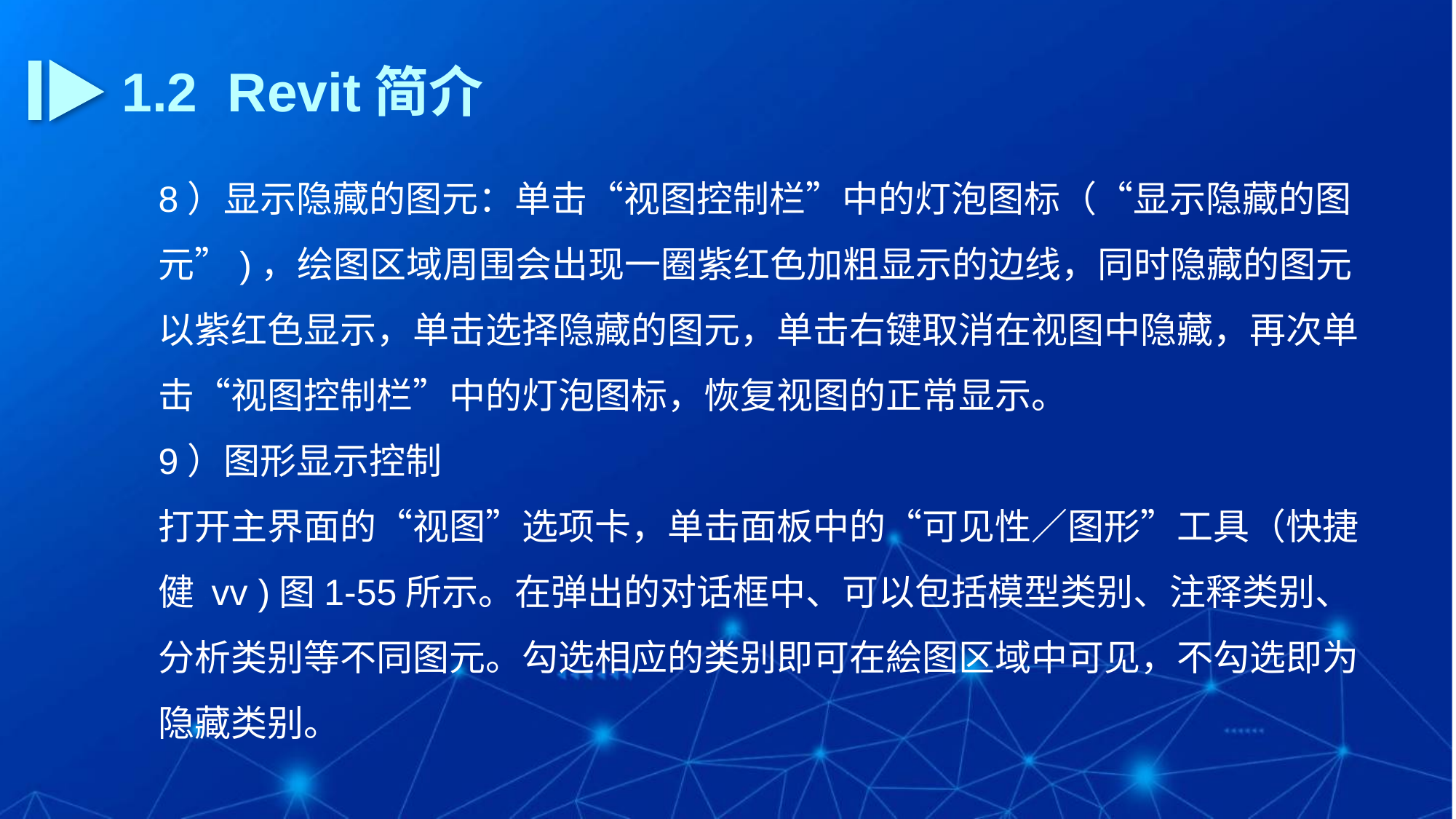

1.2  Revit简介

8）显示隐藏的图元：单击“视图控制栏”中的灯泡图标（“显示隐藏的图元”)，绘图区域周围会出现一圈紫红色加粗显示的边线，同时隐藏的图元以紫红色显示，单击选择隐藏的图元，单击右键取消在视图中隐藏，再次单击“视图控制栏”中的灯泡图标，恢复视图的正常显示。
9）图形显示控制
打开主界面的“视图”选项卡，单击面板中的“可见性／图形”工具（快捷健 vv )图1-55所示。在弹出的对话框中、可以包括模型类别、注释类别、分析类别等不同图元。勾选相应的类别即可在絵图区域中可见，不勾选即为隐藏类别。